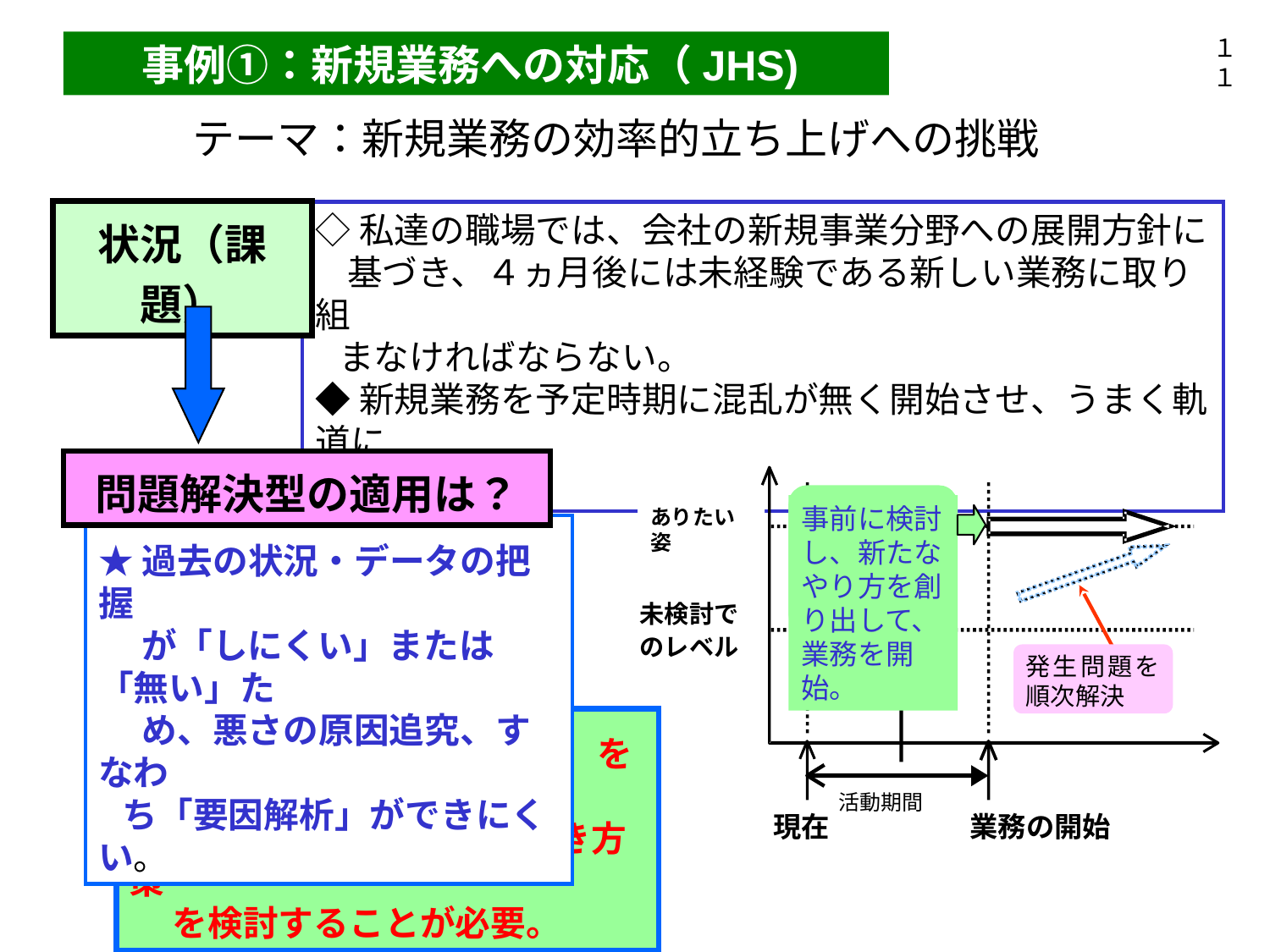

１１
事例①：新規業務への対応（JHS)

テーマ：新規業務の効率的立ち上げへの挑戦
状況（課題）
◇私達の職場では、会社の新規事業分野への展開方針に
   基づき、４ヵ月後には未経験である新しい業務に取り組
   まなければならない。
◆新規業務を予定時期に混乱が無く開始させ、うまく軌道に
   乗せたい。

問題解決型の適用は？

★過去の状況・データの把握
　 が「しにくい」または「無い」た
　 め、悪さの原因追究、すなわ
   ち「要因解析」ができにくい。

事前に検討し、新たなやり方を創り出して、業務を開始。

ありたい姿

未検討でのレベル

発生問題を順次解決

活動期間

現在
業務の開始

★先を読み、「ありたい姿」を明確
 　にして、事前に対処すべき方策
 　を検討することが必要。